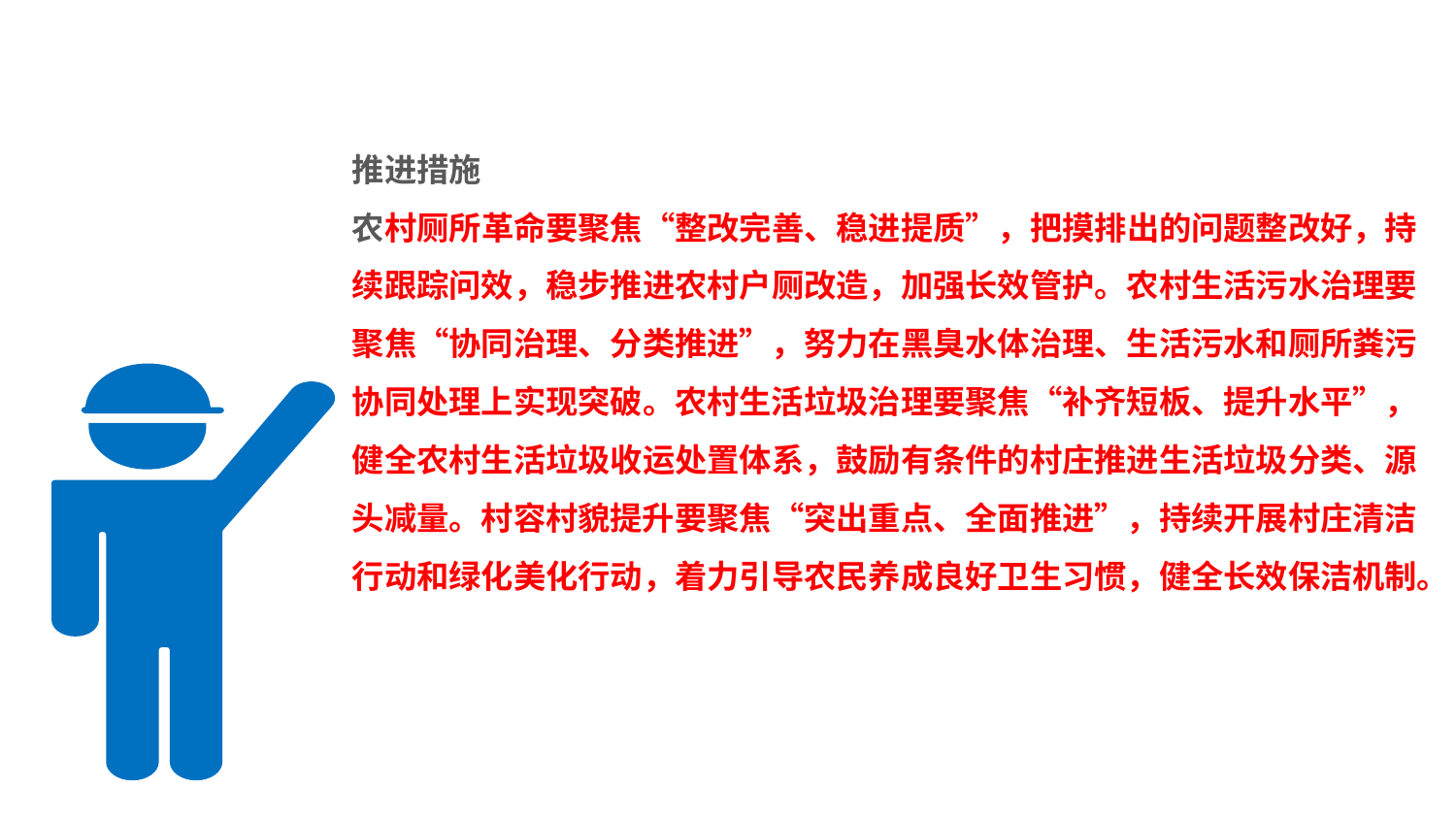

#
推进措施
农村厕所革命要聚焦“整改完善、稳进提质”，把摸排出的问题整改好，持续跟踪问效，稳步推进农村户厕改造，加强长效管护。农村生活污水治理要聚焦“协同治理、分类推进”，努力在黑臭水体治理、生活污水和厕所粪污协同处理上实现突破。农村生活垃圾治理要聚焦“补齐短板、提升水平”，健全农村生活垃圾收运处置体系，鼓励有条件的村庄推进生活垃圾分类、源头减量。村容村貌提升要聚焦“突出重点、全面推进”，持续开展村庄清洁行动和绿化美化行动，着力引导农民养成良好卫生习惯，健全长效保洁机制。